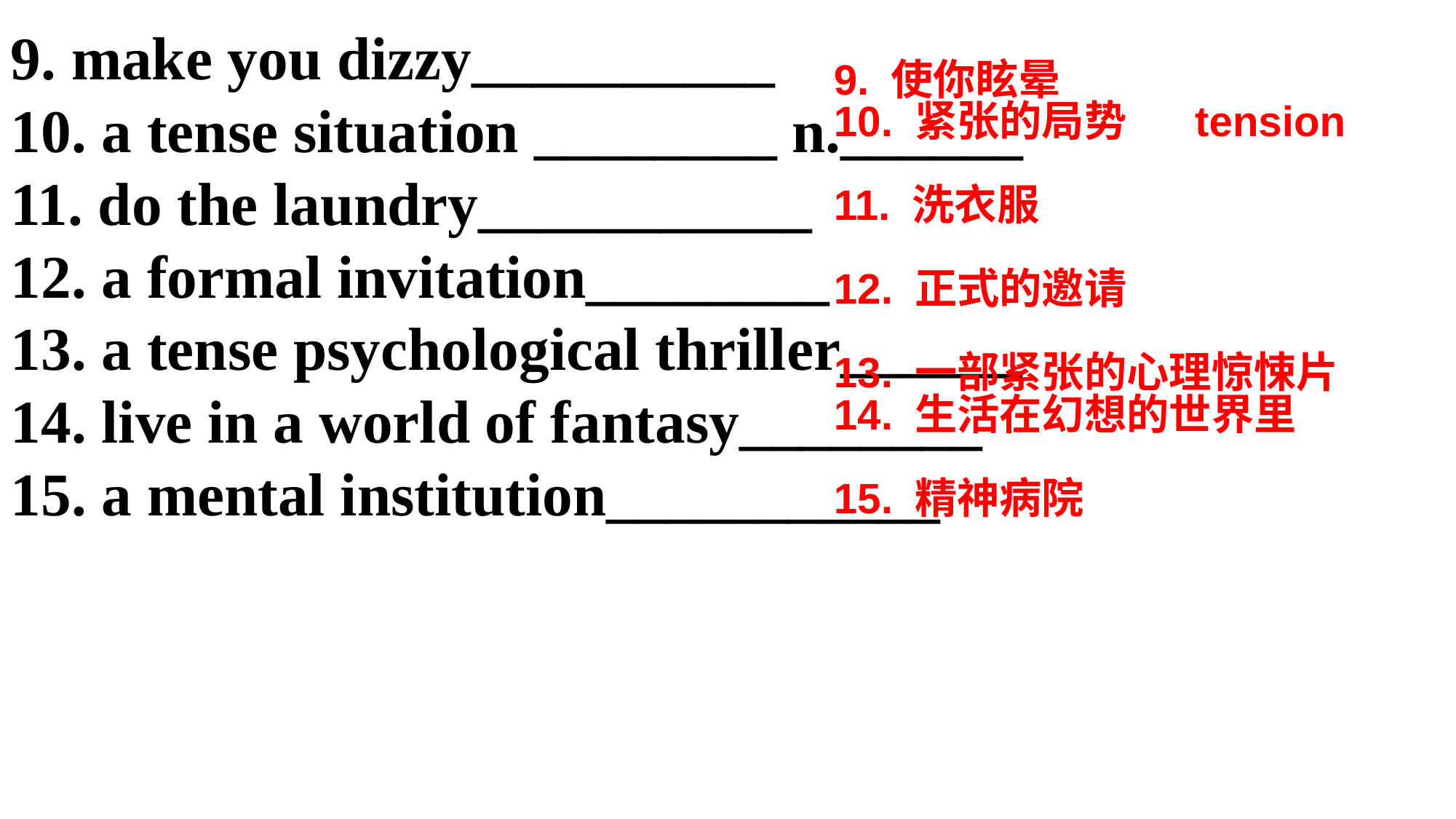

9. make you dizzy__________
10. a tense situation ________ n.______
11. do the laundry___________
12. a formal invitation________
13. a tense psychological thriller______
14. live in a world of fantasy________
15. a mental institution___________
9. 使你眩晕
10. 紧张的局势      tension

11. 洗衣服

12. 正式的邀请

13. 一部紧张的心理惊悚片
14. 生活在幻想的世界里

15. 精神病院